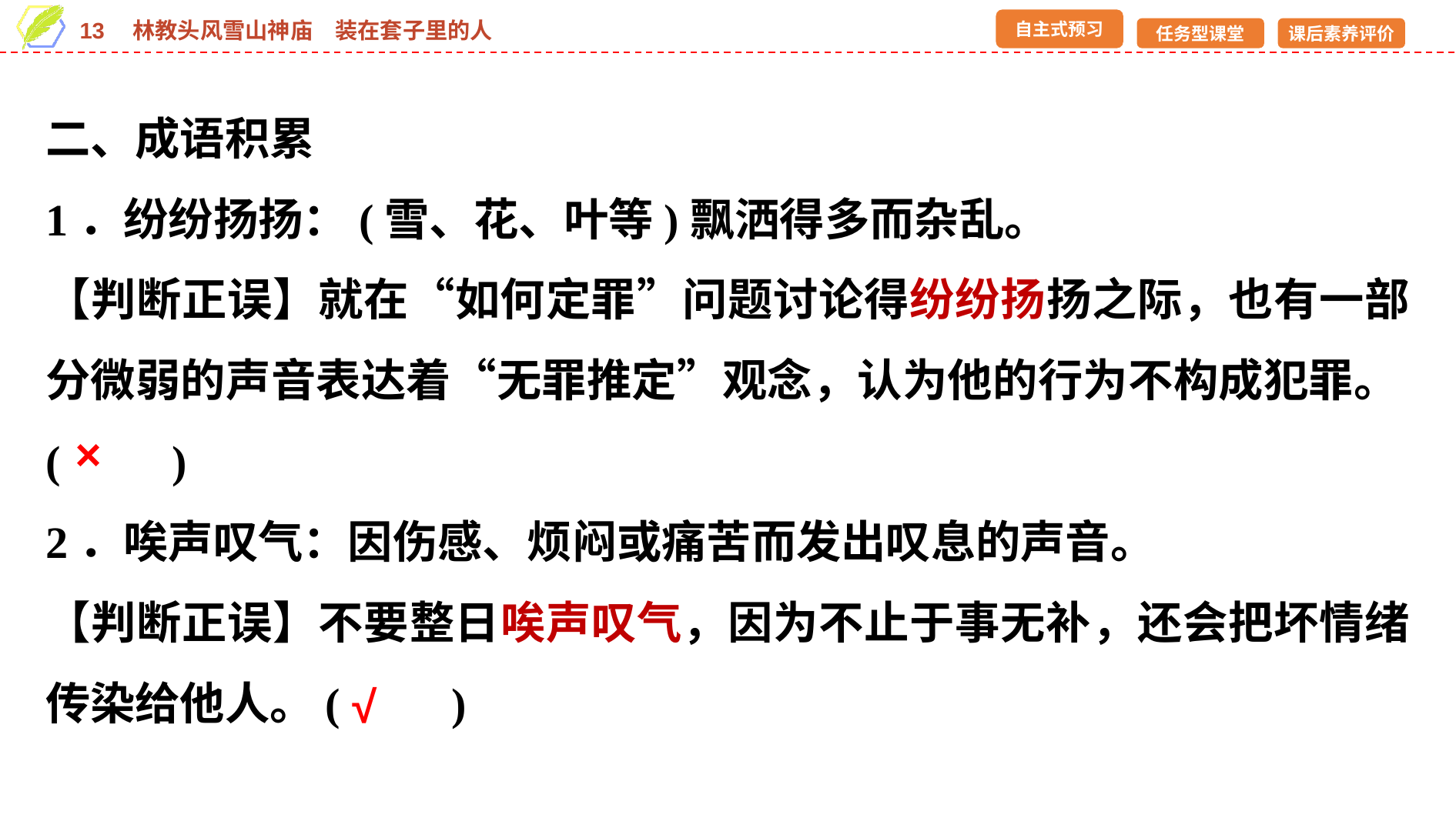

二、成语积累
1．纷纷扬扬：(雪、花、叶等)飘洒得多而杂乱。
【判断正误】就在“如何定罪”问题讨论得纷纷扬扬之际，也有一部分微弱的声音表达着“无罪推定”观念，认为他的行为不构成犯罪。(　　)
2．唉声叹气：因伤感、烦闷或痛苦而发出叹息的声音。
【判断正误】不要整日唉声叹气，因为不止于事无补，还会把坏情绪传染给他人。(　　)
×
√